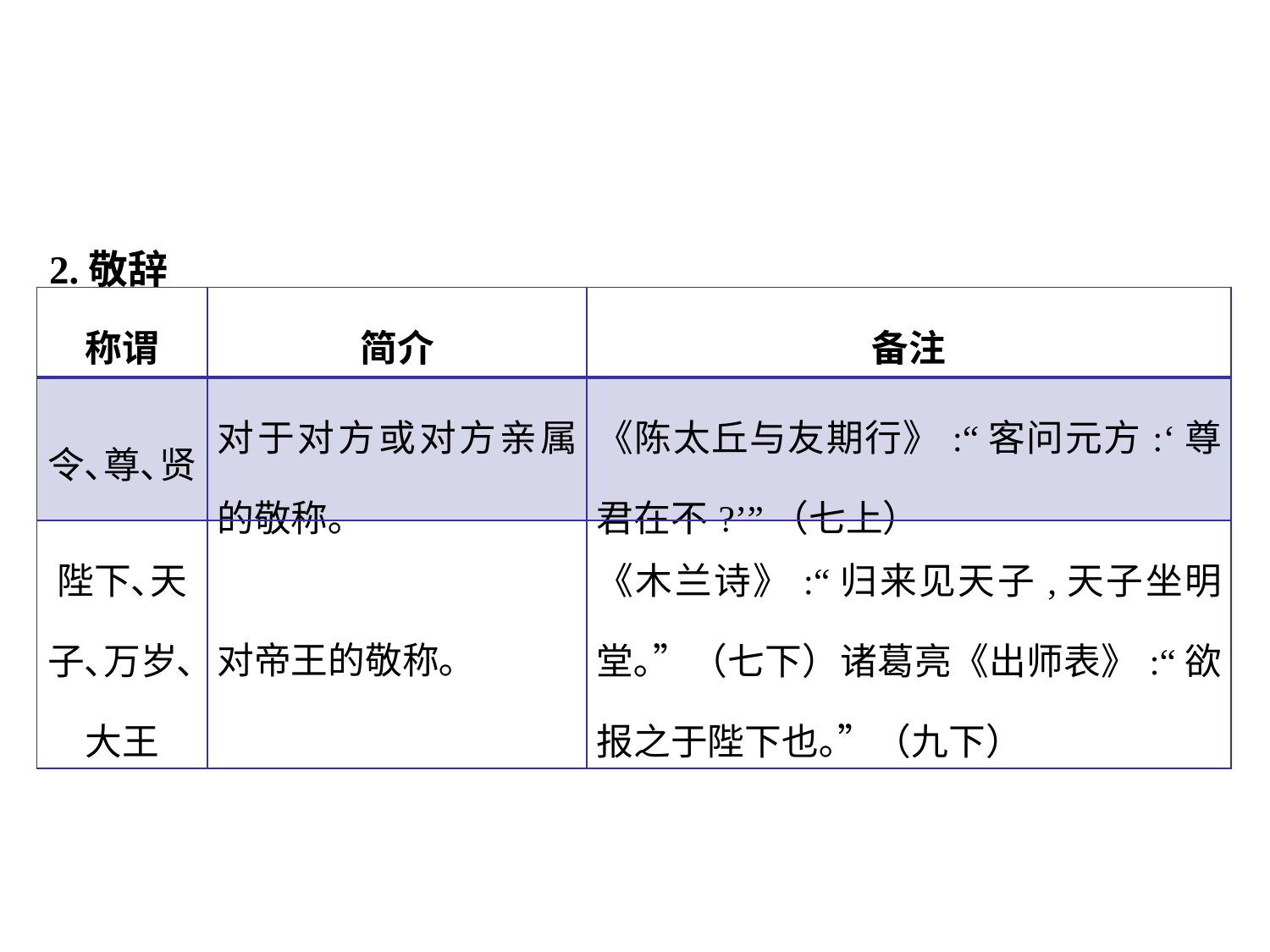

2.敬辞
| 称谓 | 简介 | 备注 |
| --- | --- | --- |
| 令､尊､贤 | 对于对方或对方亲属的敬称｡ | 《陈太丘与友期行》:“客问元方:‘尊君在不?’”（七上） |
| 陛下､天 子､万岁､ 大王 | 对帝王的敬称｡ | 《木兰诗》:“归来见天子,天子坐明堂｡”（七下）诸葛亮《出师表》:“欲报之于陛下也｡”（九下） |